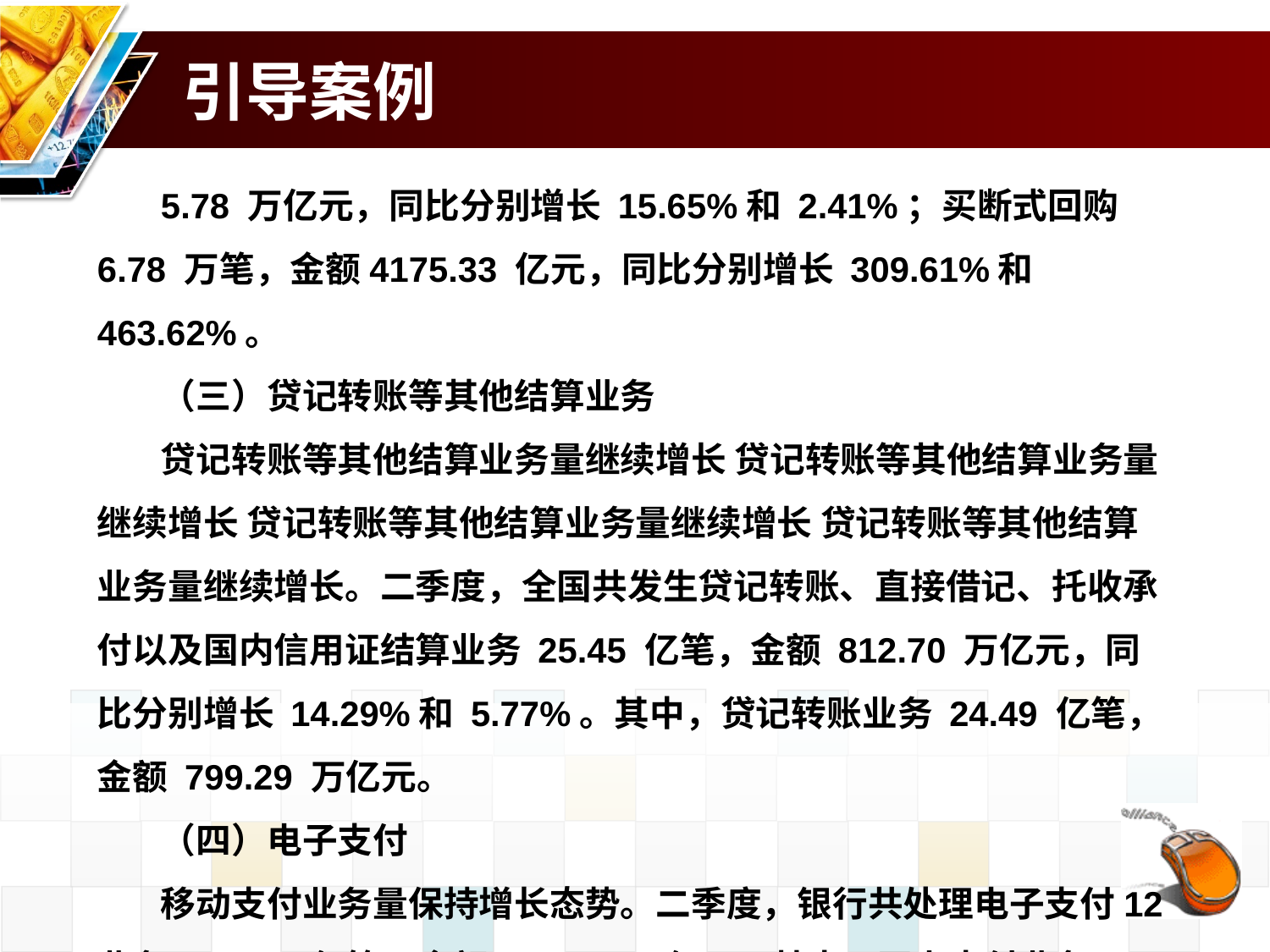

# 引导案例
5.78 万亿元，同比分别增长 15.65%和 2.41%；买断式回购 6.78 万笔，金额4175.33 亿元，同比分别增长 309.61%和 463.62%。
（三）贷记转账等其他结算业务
贷记转账等其他结算业务量继续增长 贷记转账等其他结算业务量继续增长 贷记转账等其他结算业务量继续增长 贷记转账等其他结算业务量继续增长。二季度，全国共发生贷记转账、直接借记、托收承付以及国内信用证结算业务 25.45 亿笔，金额 812.70 万亿元，同比分别增长 14.29%和 5.77%。其中，贷记转账业务 24.49 亿笔，金额 799.29 万亿元。
（四）电子支付
移动支付业务量保持增长态势。二季度，银行共处理电子支付12业务 673.92 亿笔，金额 745.74 万亿元。其中，网上支付业务